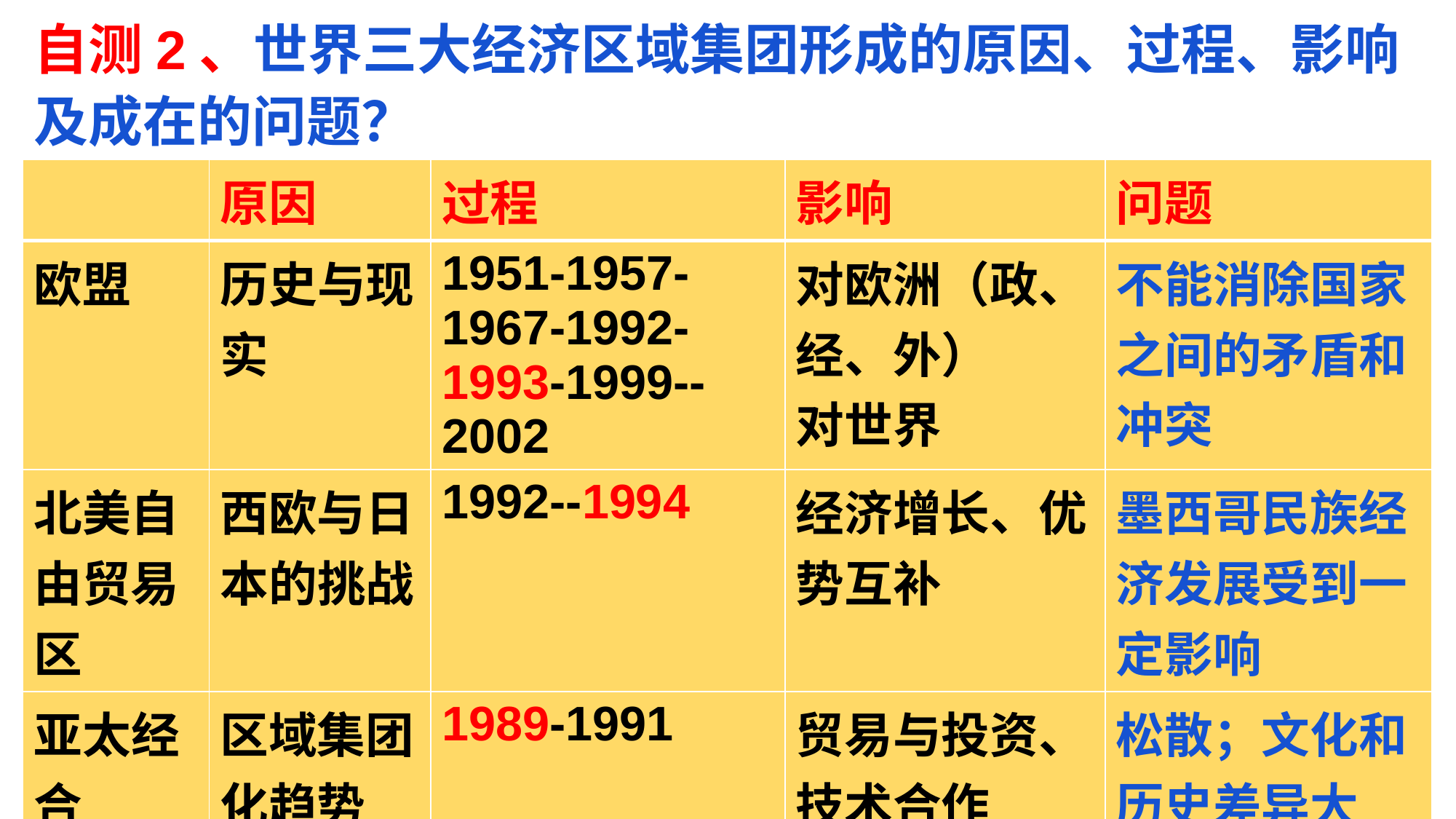

自测2、世界三大经济区域集团形成的原因、过程、影响及成在的问题？
|  | 原因 | 过程 | 影响 | 问题 |
| --- | --- | --- | --- | --- |
| 欧盟 | 历史与现实 | 1951-1957-1967-1992-1993-1999--2002 | 对欧洲（政、经、外） 对世界 | 不能消除国家之间的矛盾和冲突 |
| 北美自由贸易区 | 西欧与日本的挑战 | 1992--1994 | 经济增长、优势互补 | 墨西哥民族经济发展受到一定影响 |
| 亚太经合 | 区域集团化趋势 | 1989-1991 | 贸易与投资、技术合作 | 松散；文化和历史差异大 |